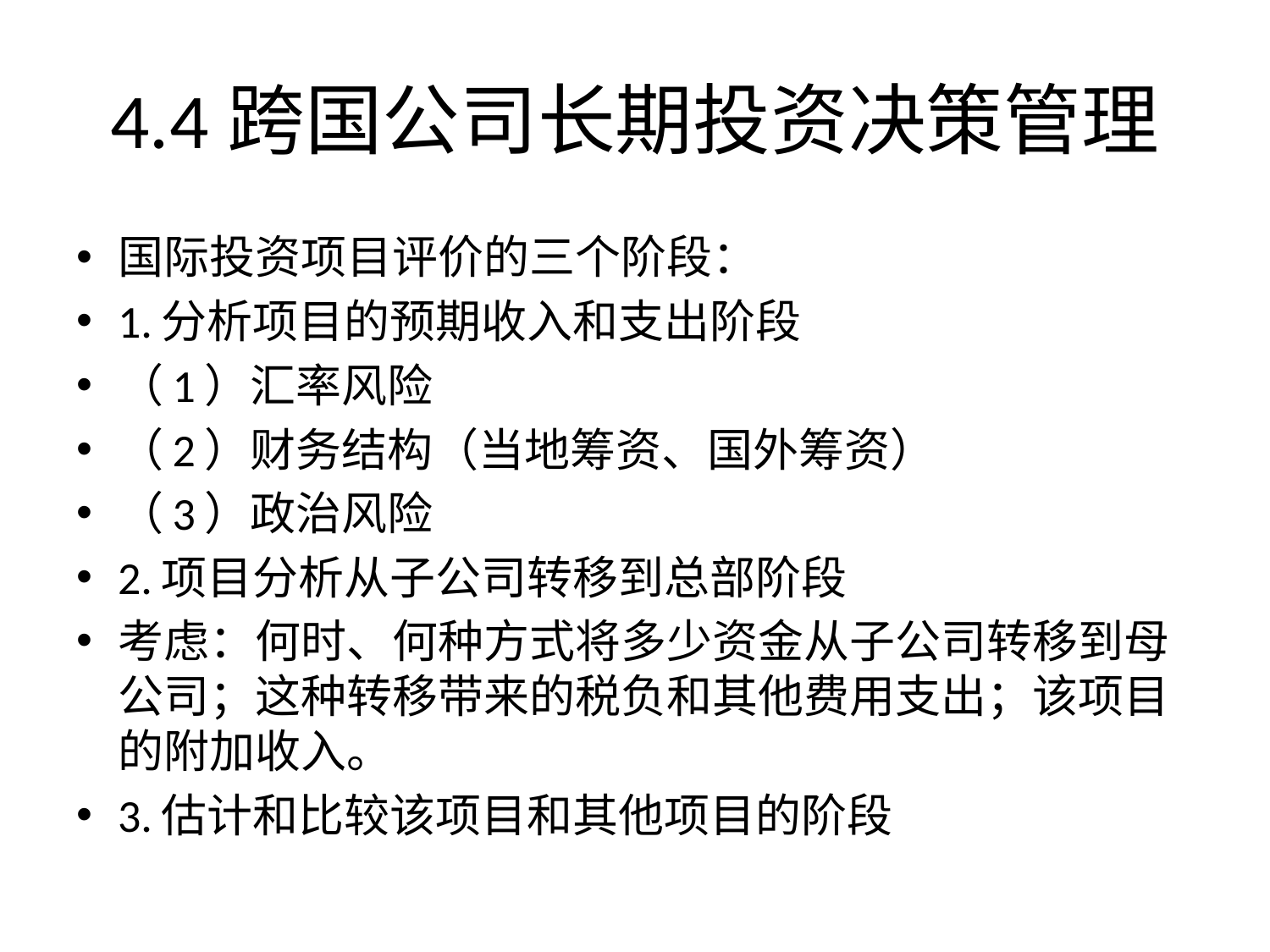

# 4.4跨国公司长期投资决策管理
国际投资项目评价的三个阶段：
1.分析项目的预期收入和支出阶段
（1）汇率风险
（2）财务结构（当地筹资、国外筹资）
（3）政治风险
2.项目分析从子公司转移到总部阶段
考虑：何时、何种方式将多少资金从子公司转移到母公司；这种转移带来的税负和其他费用支出；该项目的附加收入。
3.估计和比较该项目和其他项目的阶段